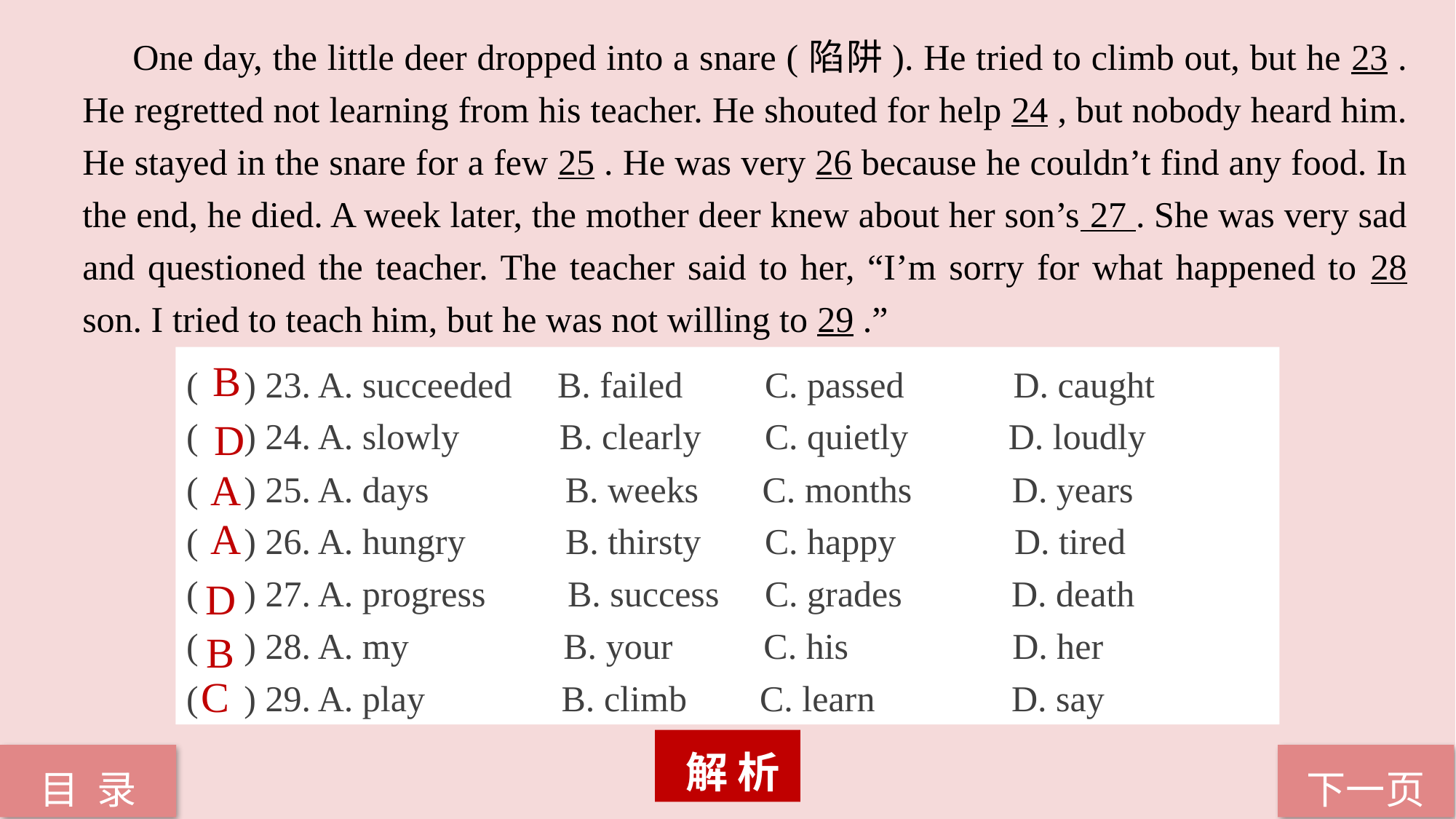

One day, the little deer dropped into a snare (陷阱). He tried to climb out, but he 23 . He regretted not learning from his teacher. He shouted for help 24 , but nobody heard him. He stayed in the snare for a few 25 . He was very 26 because he couldn’t find any food. In the end, he died. A week later, the mother deer knew about her son’s 27 . She was very sad and questioned the teacher. The teacher said to her, “I’m sorry for what happened to 28 son. I tried to teach him, but he was not willing to 29 .”
(     ) 23. A. succeeded     B. failed         C. passed            D. caught
(     ) 24. A. slowly           B. clearly       C. quietly           D. loudly
(     ) 25. A. days               B. weeks       C. months           D. years
(     ) 26. A. hungry           B. thirsty       C. happy             D. tired
(     ) 27. A. progress         B. success     C. grades            D. death
(     ) 28. A. my                 B. your          C. his                  D. her
(     ) 29. A. play               B. climb        C. learn               D. say
B
D
A
A
D
B
C
 解 析